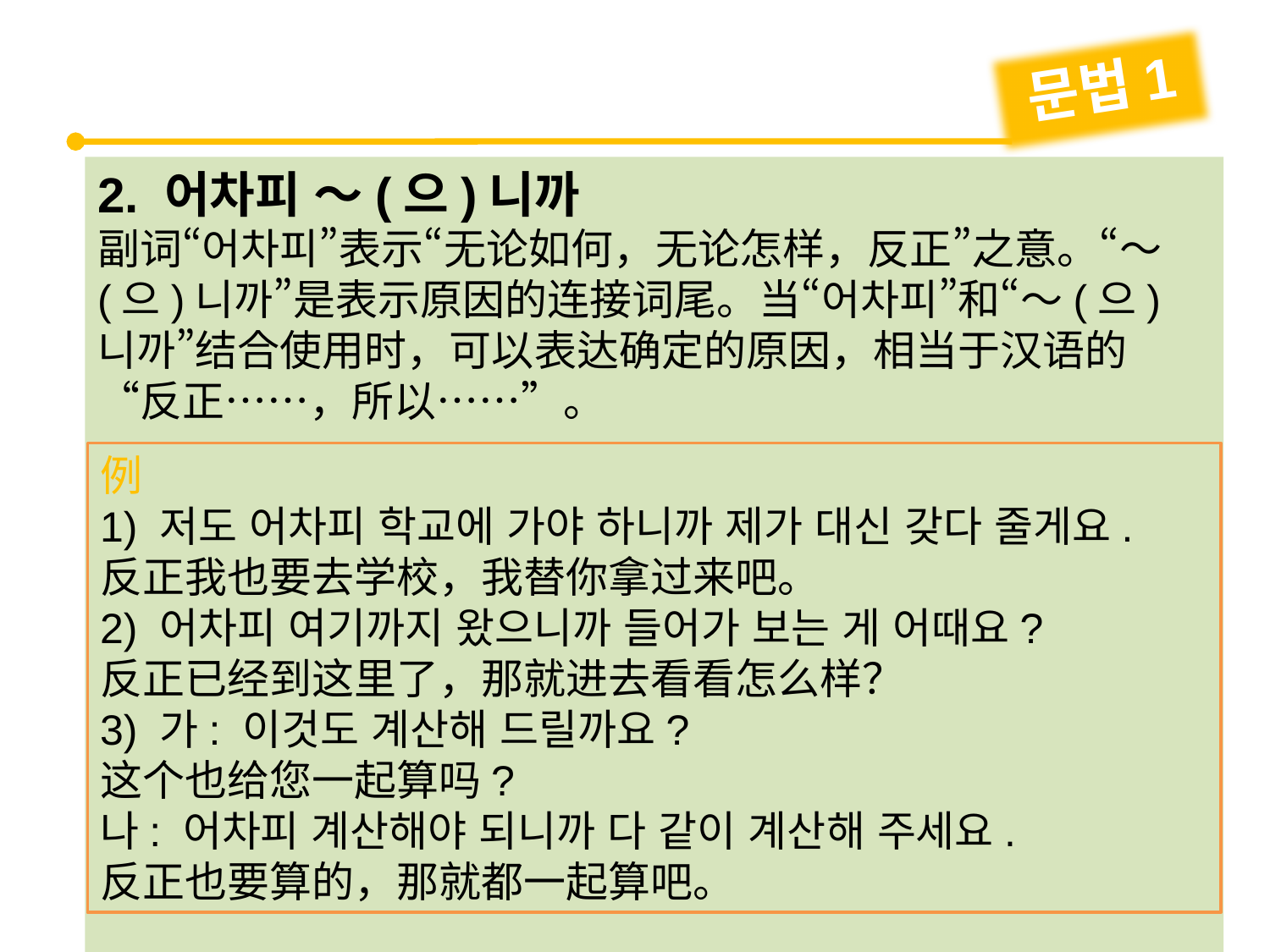

문법1
2. 어차피 ～(으)니까
副词“어차피”表示“无论如何，无论怎样，反正”之意。“～(으)니까”是表示原因的连接词尾。当“어차피”和“～(으)니까”结合使用时，可以表达确定的原因，相当于汉语的“反正……，所以……”。

例
1) 저도 어차피 학교에 가야 하니까 제가 대신 갖다 줄게요.
反正我也要去学校，我替你拿过来吧。
2) 어차피 여기까지 왔으니까 들어가 보는 게 어때요?
反正已经到这里了，那就进去看看怎么样？
3) 가: 이것도 계산해 드릴까요?
这个也给您一起算吗?
나: 어차피 계산해야 되니까 다 같이 계산해 주세요.
反正也要算的，那就都一起算吧。